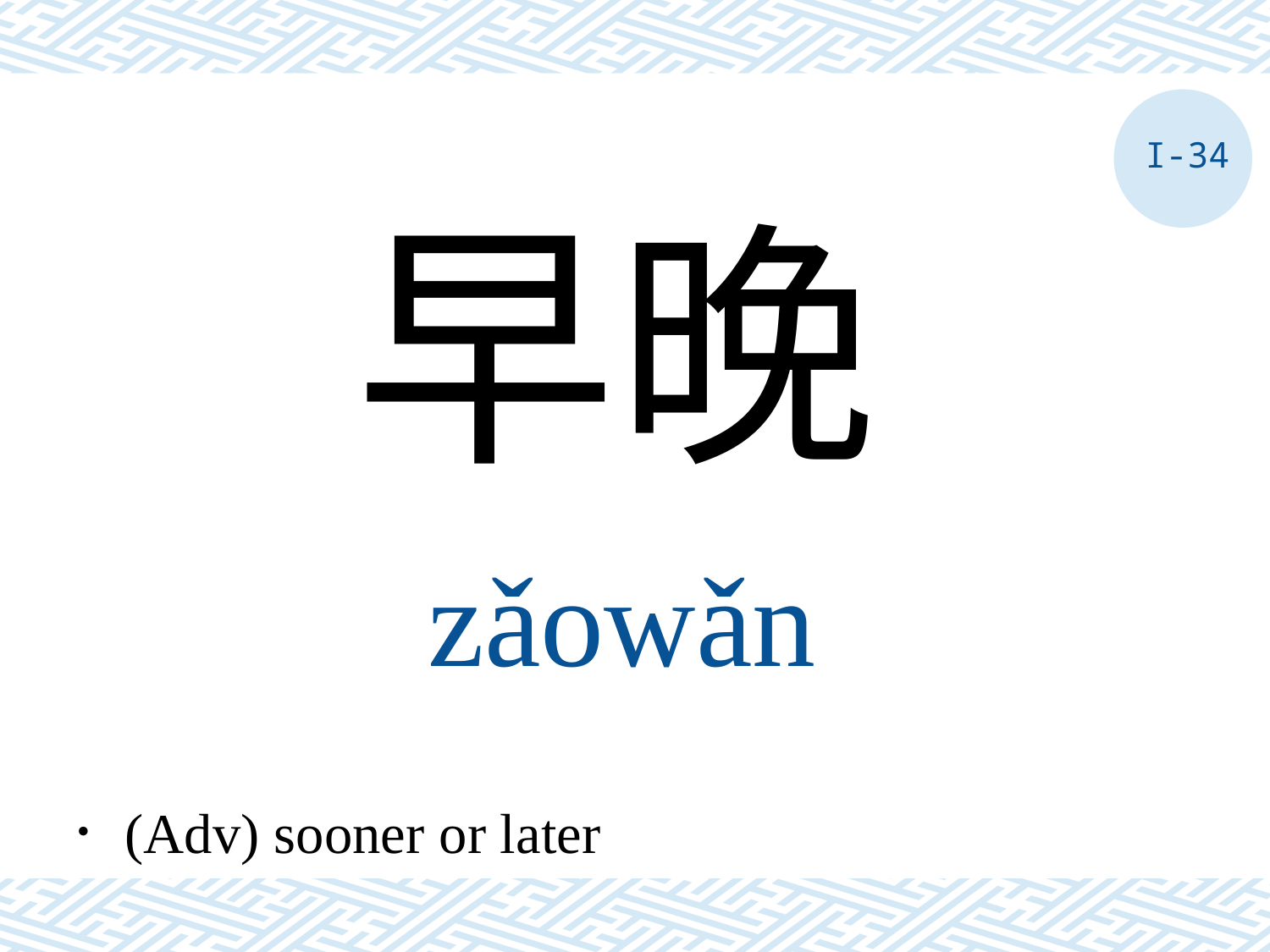

I-34

早晚
zǎowǎn
．(Adv) sooner or later